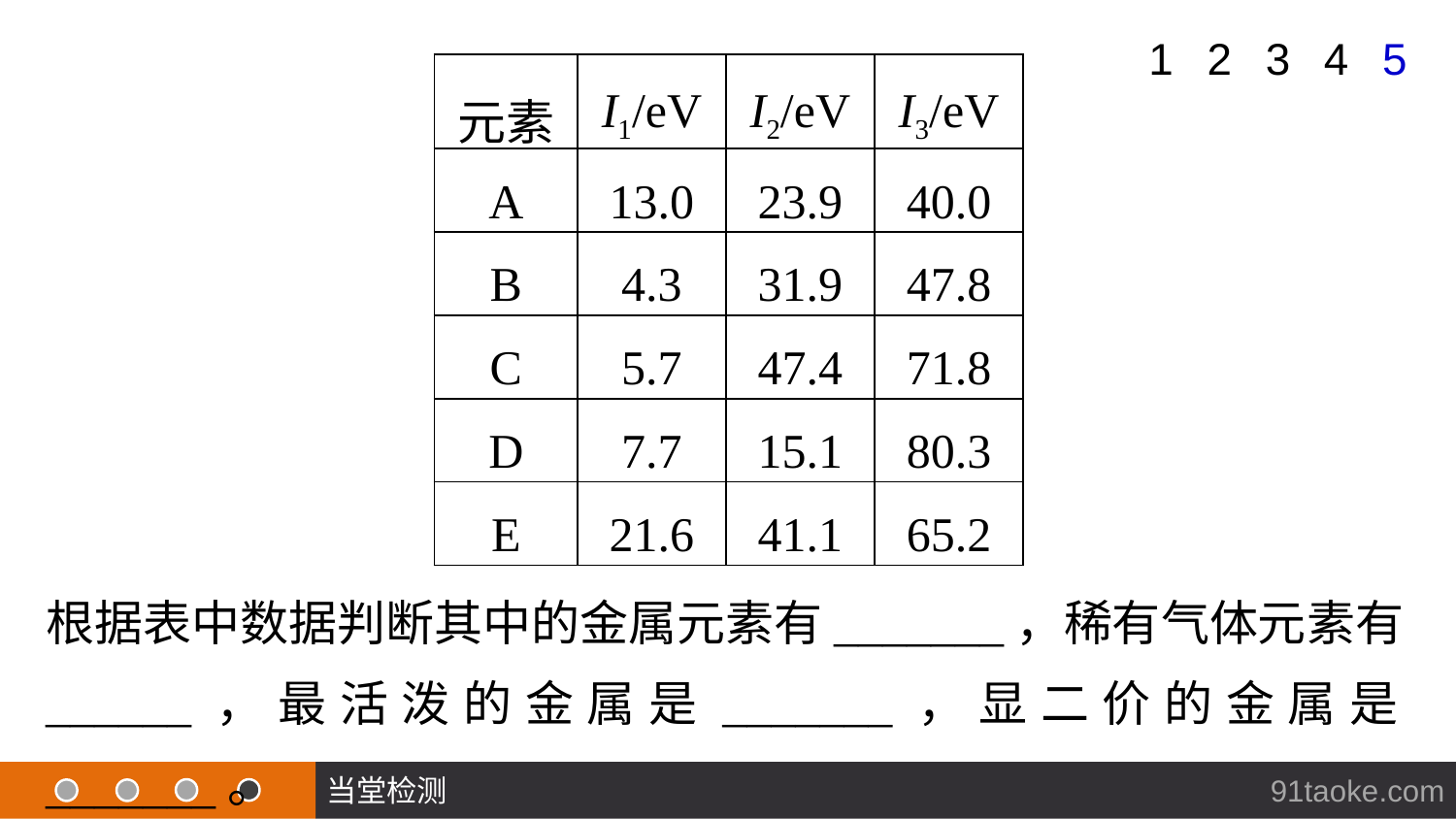

1
2
3
4
5
| 元素 | I1/eV | I2/eV | I3/eV |
| --- | --- | --- | --- |
| A | 13.0 | 23.9 | 40.0 |
| B | 4.3 | 31.9 | 47.8 |
| C | 5.7 | 47.4 | 71.8 |
| D | 7.7 | 15.1 | 80.3 |
| E | 21.6 | 41.1 | 65.2 |
根据表中数据判断其中的金属元素有_______，稀有气体元素有______，最活泼的金属是_______，显二价的金属是_______。